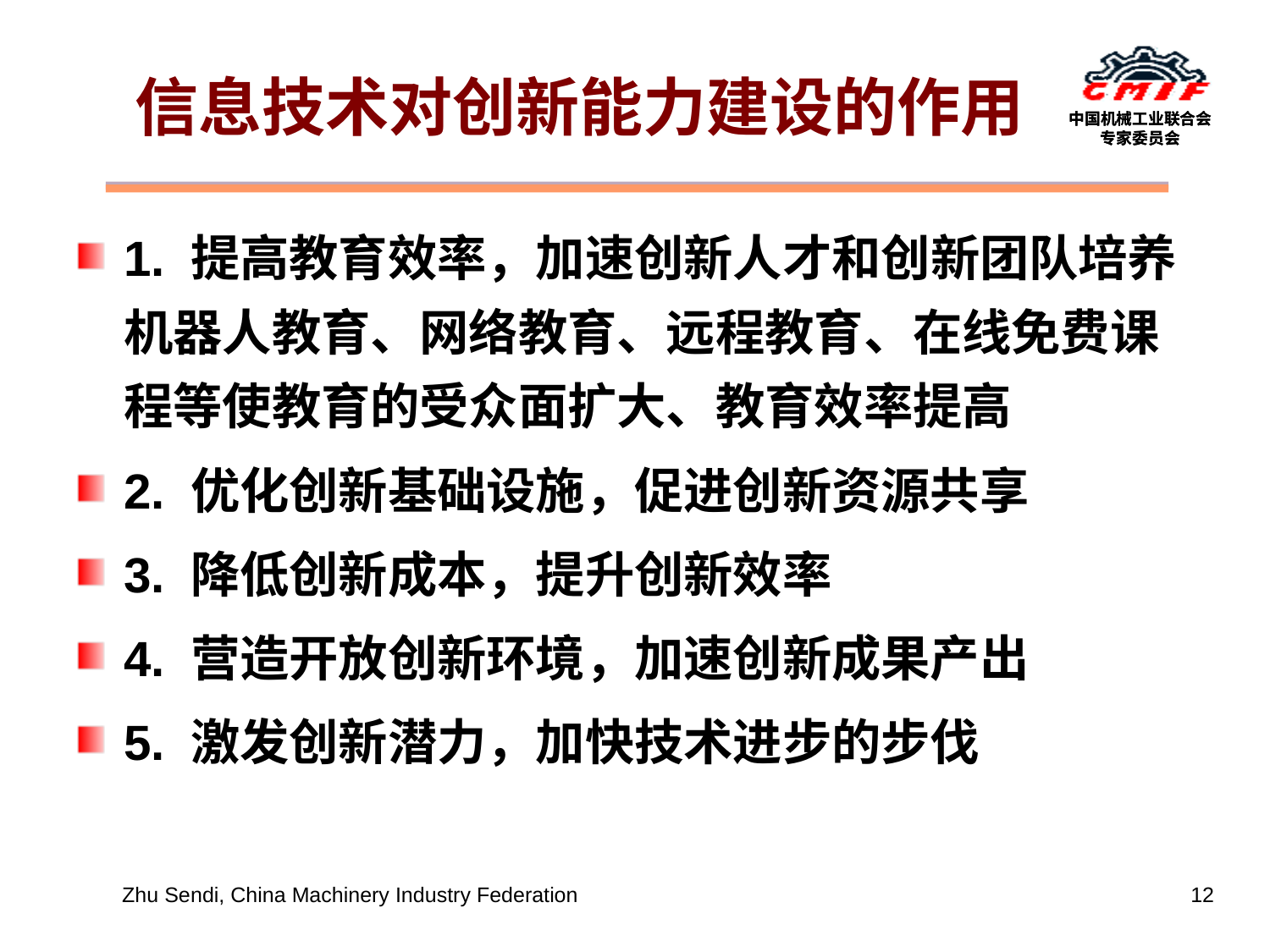

# 信息技术对创新能力建设的作用
1. 提高教育效率，加速创新人才和创新团队培养机器人教育、网络教育、远程教育、在线免费课程等使教育的受众面扩大、教育效率提高
2. 优化创新基础设施，促进创新资源共享
3. 降低创新成本，提升创新效率
4. 营造开放创新环境，加速创新成果产出
5. 激发创新潜力，加快技术进步的步伐
Zhu Sendi, China Machinery Industry Federation

12